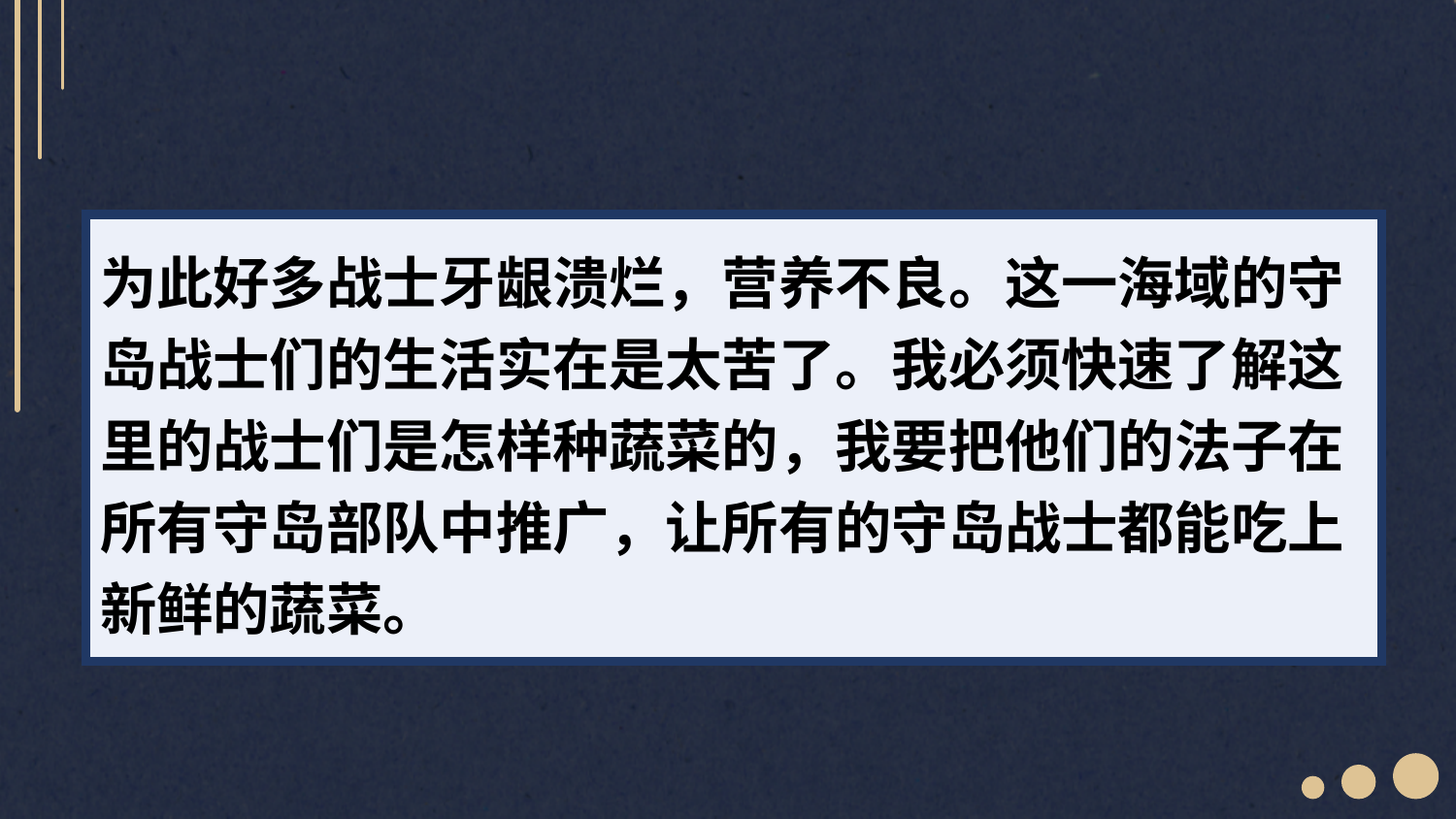

为此好多战士牙龈溃烂，营养不良。这一海域的守岛战士们的生活实在是太苦了。我必须快速了解这里的战士们是怎样种蔬菜的，我要把他们的法子在所有守岛部队中推广，让所有的守岛战士都能吃上新鲜的蔬菜。